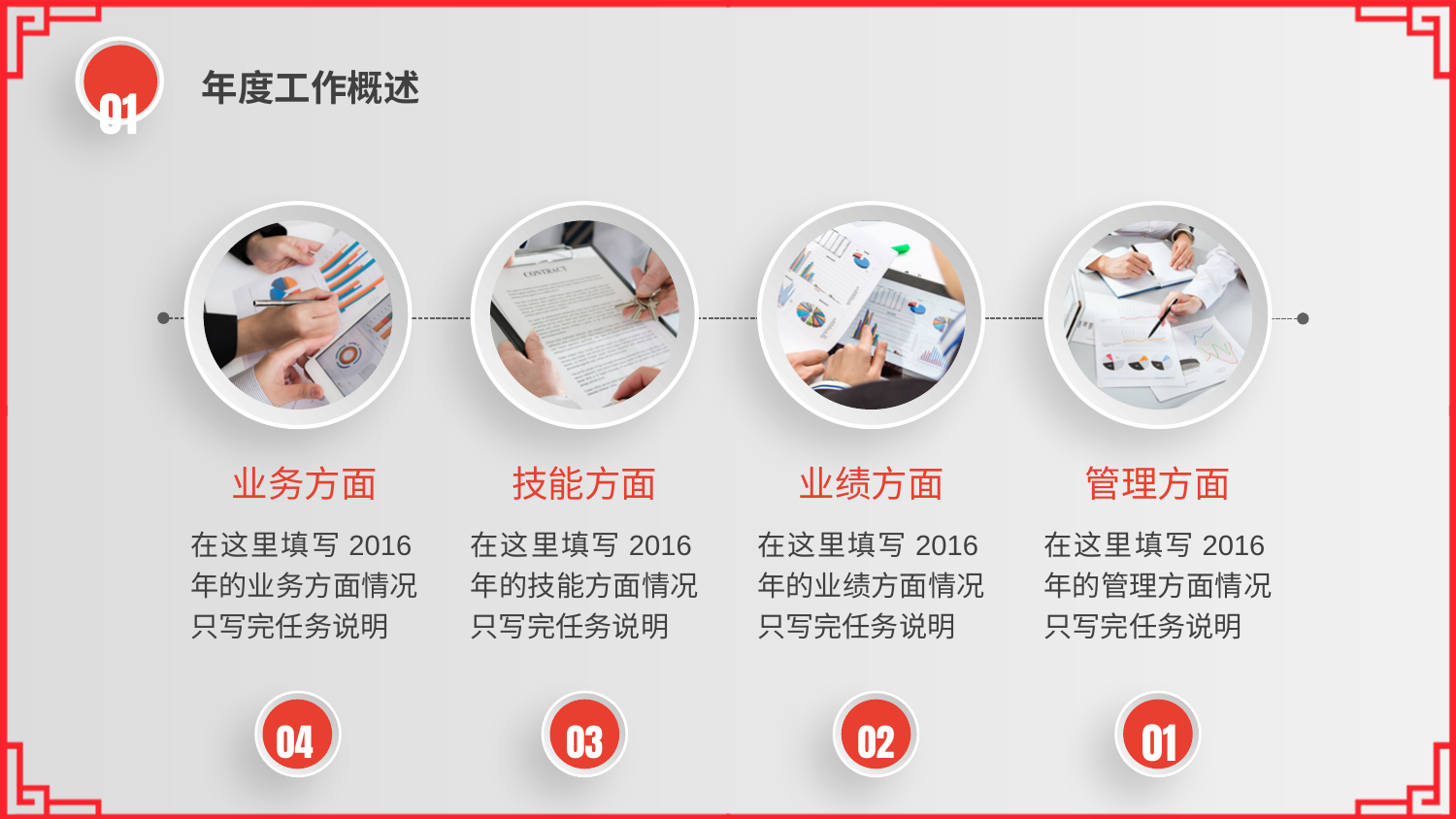

01

年度工作概述

业务方面
技能方面
业绩方面
管理方面
在这里填写2016年的业务方面情况只写完任务说明
在这里填写2016年的业绩方面情况只写完任务说明
在这里填写2016年的技能方面情况只写完任务说明
在这里填写2016年的管理方面情况只写完任务说明

04

03

02

01